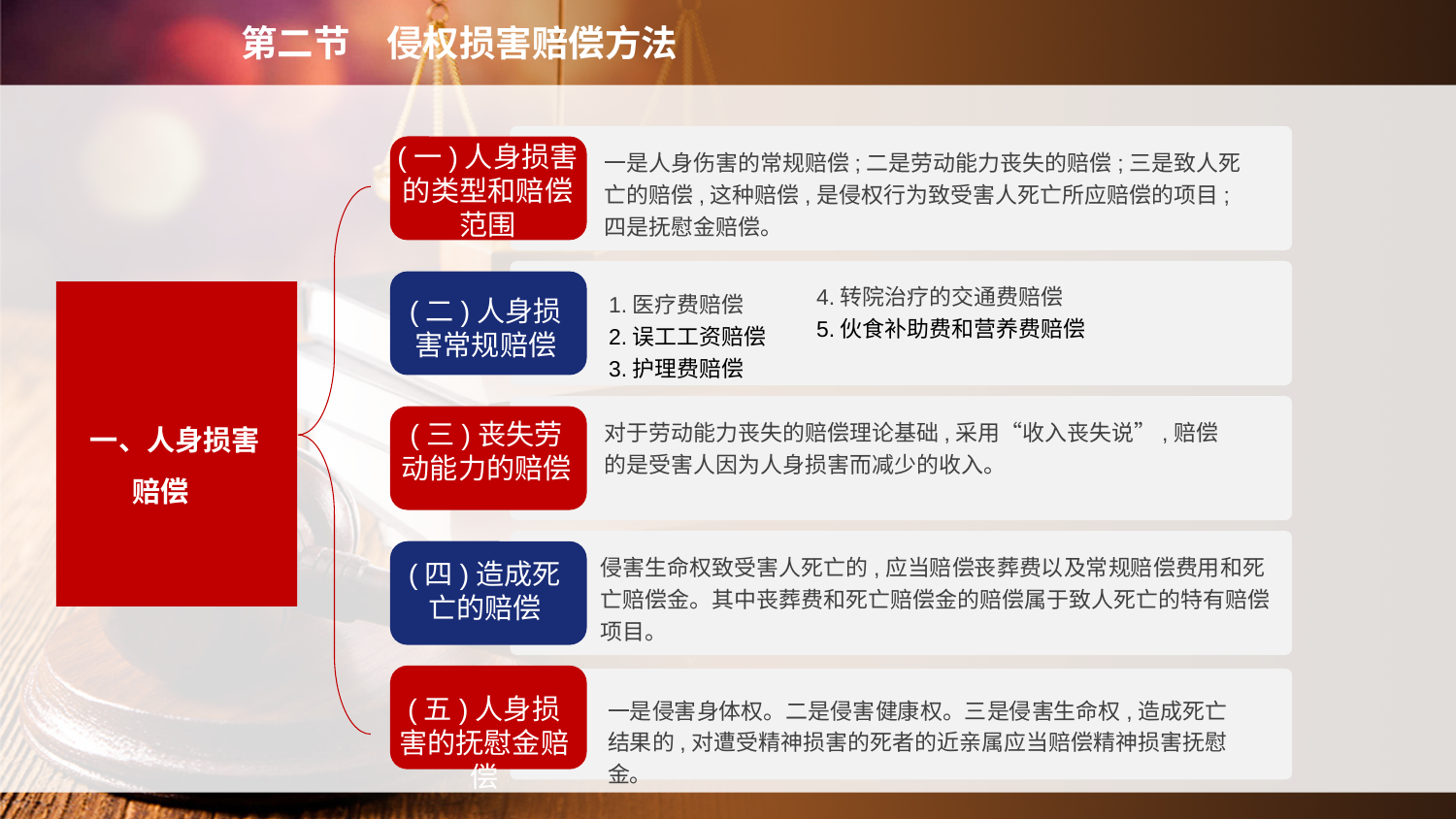

第二节　侵权损害赔偿方法

(一)人身损害的类型和赔偿范围

一是人身伤害的常规赔偿;二是劳动能力丧失的赔偿;三是致人死亡的赔偿,这种赔偿,是侵权行为致受害人死亡所应赔偿的项目;四是抚慰金赔偿。

4.转院治疗的交通费赔偿
5.伙食补助费和营养费赔偿

(二)人身损害常规赔偿
1.医疗费赔偿
2.误工工资赔偿
3.护理费赔偿

　一、人身损害赔偿

对于劳动能力丧失的赔偿理论基础,采用“收入丧失说”,赔偿的是受害人因为人身损害而减少的收入。

(三)丧失劳动能力的赔偿

侵害生命权致受害人死亡的,应当赔偿丧葬费以及常规赔偿费用和死亡赔偿金。其中丧葬费和死亡赔偿金的赔偿属于致人死亡的特有赔偿项目。

(四)造成死亡的赔偿

(五)人身损害的抚慰金赔偿

一是侵害身体权。二是侵害健康权。三是侵害生命权,造成死亡结果的,对遭受精神损害的死者的近亲属应当赔偿精神损害抚慰金。